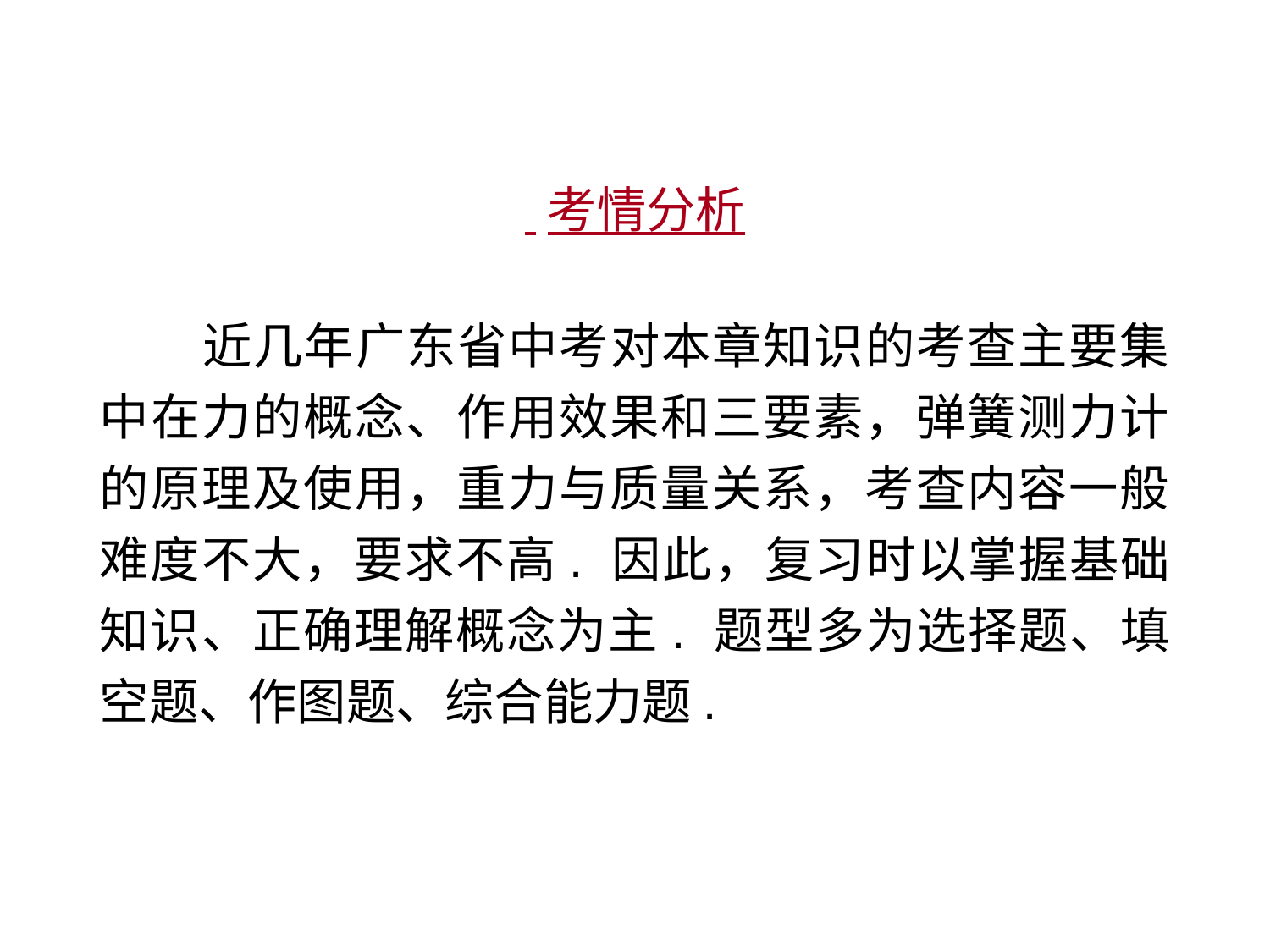

考情分析
近几年广东省中考对本章知识的考查主要集中在力的概念、作用效果和三要素，弹簧测力计的原理及使用，重力与质量关系，考查内容一般难度不大，要求不高. 因此，复习时以掌握基础知识、正确理解概念为主. 题型多为选择题、填空题、作图题、综合能力题.